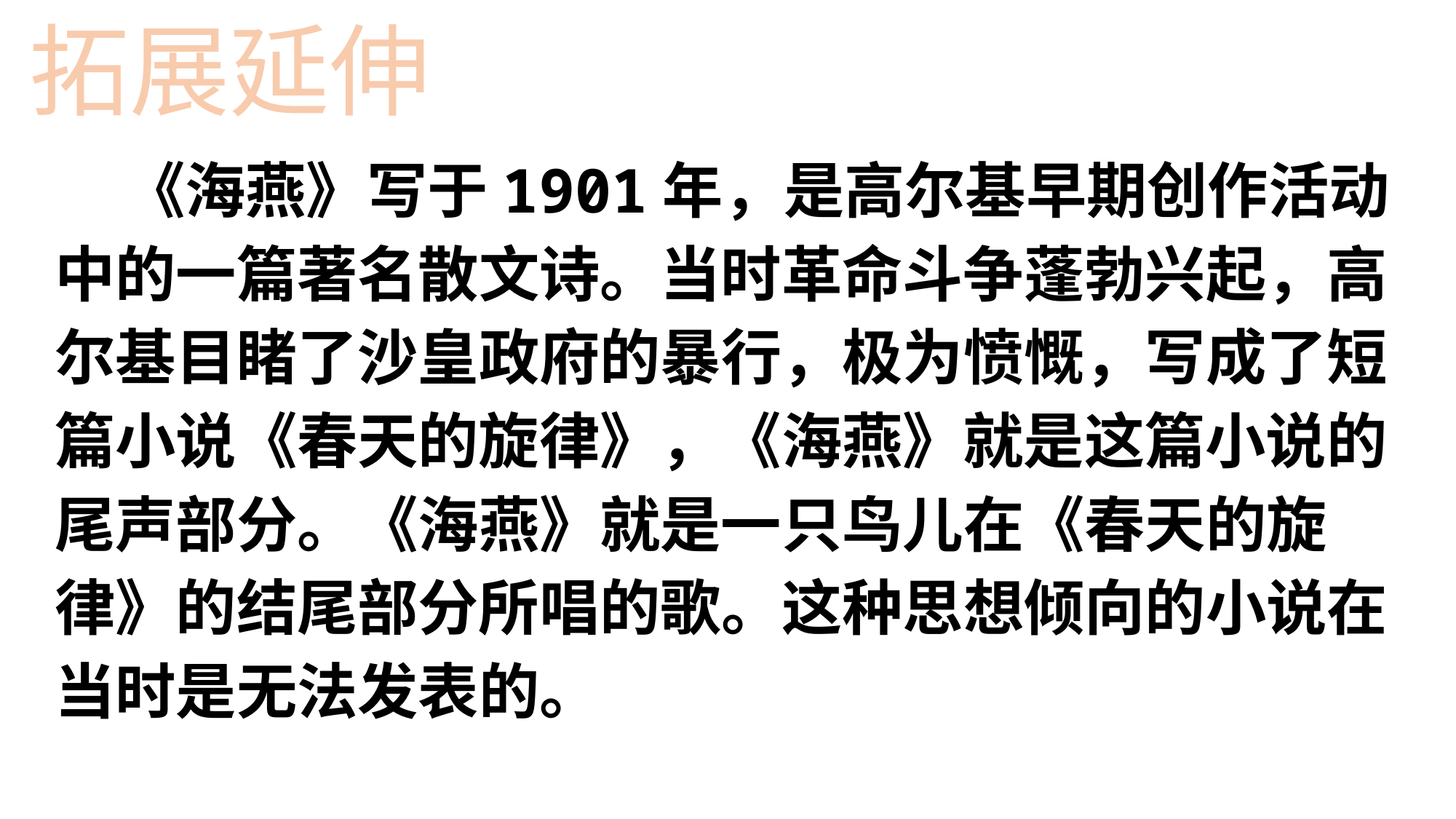

拓展延伸
    《海燕》写于1901年，是高尔基早期创作活动中的一篇著名散文诗。当时革命斗争蓬勃兴起，高尔基目睹了沙皇政府的暴行，极为愤慨，写成了短篇小说《春天的旋律》，《海燕》就是这篇小说的尾声部分。《海燕》就是一只鸟儿在《春天的旋律》的结尾部分所唱的歌。这种思想倾向的小说在当时是无法发表的。